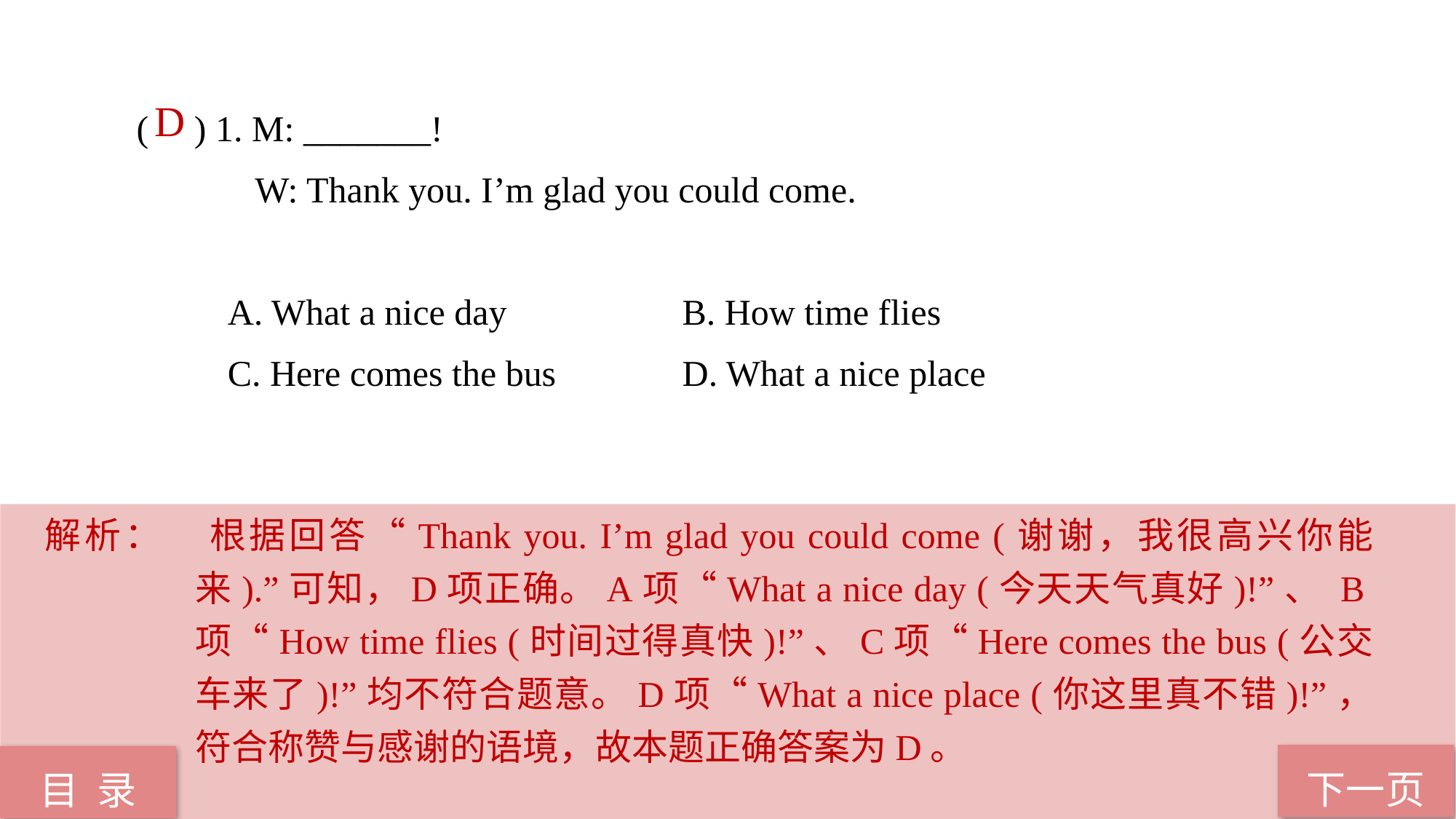

(     ) 1. M: _______!
             W: Thank you. I’m glad you could come.

          A. What a nice day 		B. How time flies
          C. Here comes the bus 		D. What a nice place
 D
解析：	根据回答“Thank you. I’m glad you could come (谢谢，我很高兴你能来).”可知，D项正确。A项“What a nice day (今天天气真好)!”、 B项“How time flies (时间过得真快)!”、C项“Here comes the bus (公交车来了)!”均不符合题意。D项“What a nice place (你这里真不错)!”，符合称赞与感谢的语境，故本题正确答案为D。